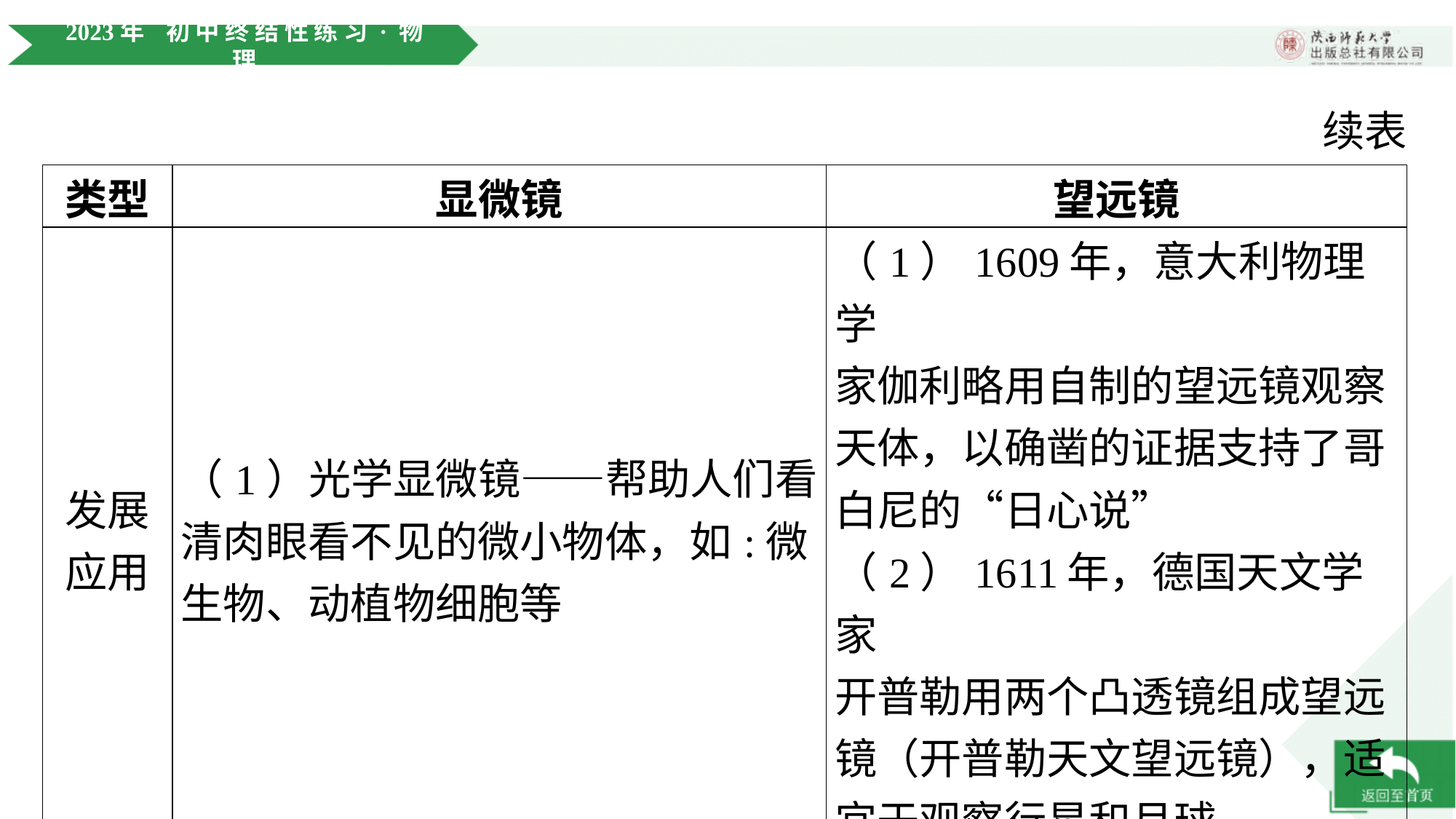

续表
| 类型 | 显微镜 | 望远镜 |
| --- | --- | --- |
| 发展 应用 | （1）光学显微镜——帮助人们看 清肉眼看不见的微小物体，如:微 生物、动植物细胞等 | （1）1609年，意大利物理学 家伽利略用自制的望远镜观察 天体，以确凿的证据支持了哥 白尼的“日心说” （2）1611年，德国天文学家 开普勒用两个凸透镜组成望远 镜（开普勒天文望远镜），适 宜于观察行星和月球 |